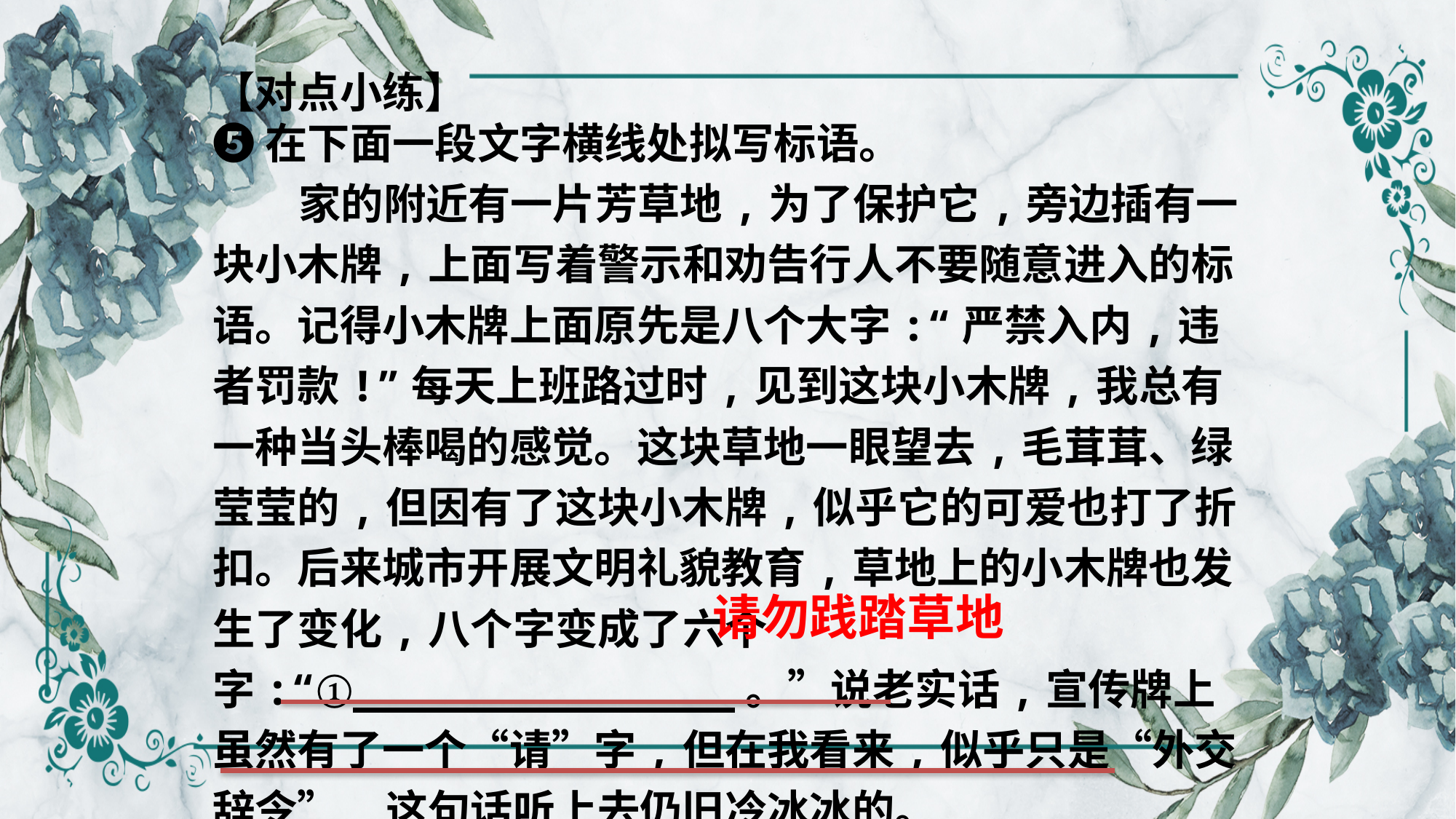

【对点小练】
❺在下面一段文字横线处拟写标语。
家的附近有一片芳草地,为了保护它,旁边插有一块小木牌,上面写着警示和劝告行人不要随意进入的标语。记得小木牌上面原先是八个大字:“严禁入内,违者罚款!”每天上班路过时,见到这块小木牌,我总有一种当头棒喝的感觉。这块草地一眼望去,毛茸茸、绿莹莹的,但因有了这块小木牌,似乎它的可爱也打了折扣。后来城市开展文明礼貌教育,草地上的小木牌也发生了变化,八个字变成了六个字:“①_______________。”说老实话,宣传牌上虽然有了一个“请”字,但在我看来,似乎只是“外交辞令”,这句话听上去仍旧冷冰冰的。
请勿践踏草地